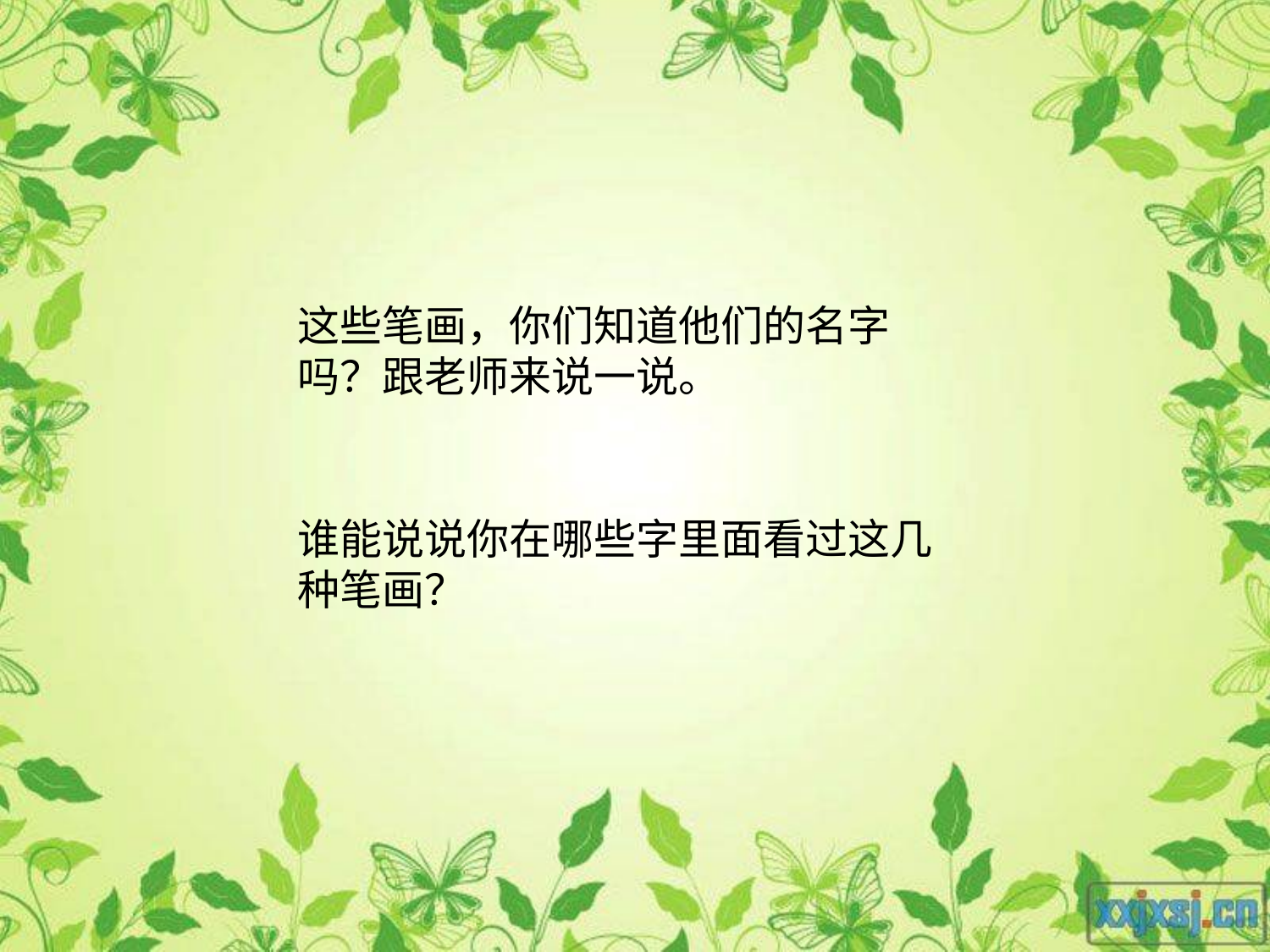

这些笔画，你们知道他们的名字吗？跟老师来说一说。
谁能说说你在哪些字里面看过这几种笔画？